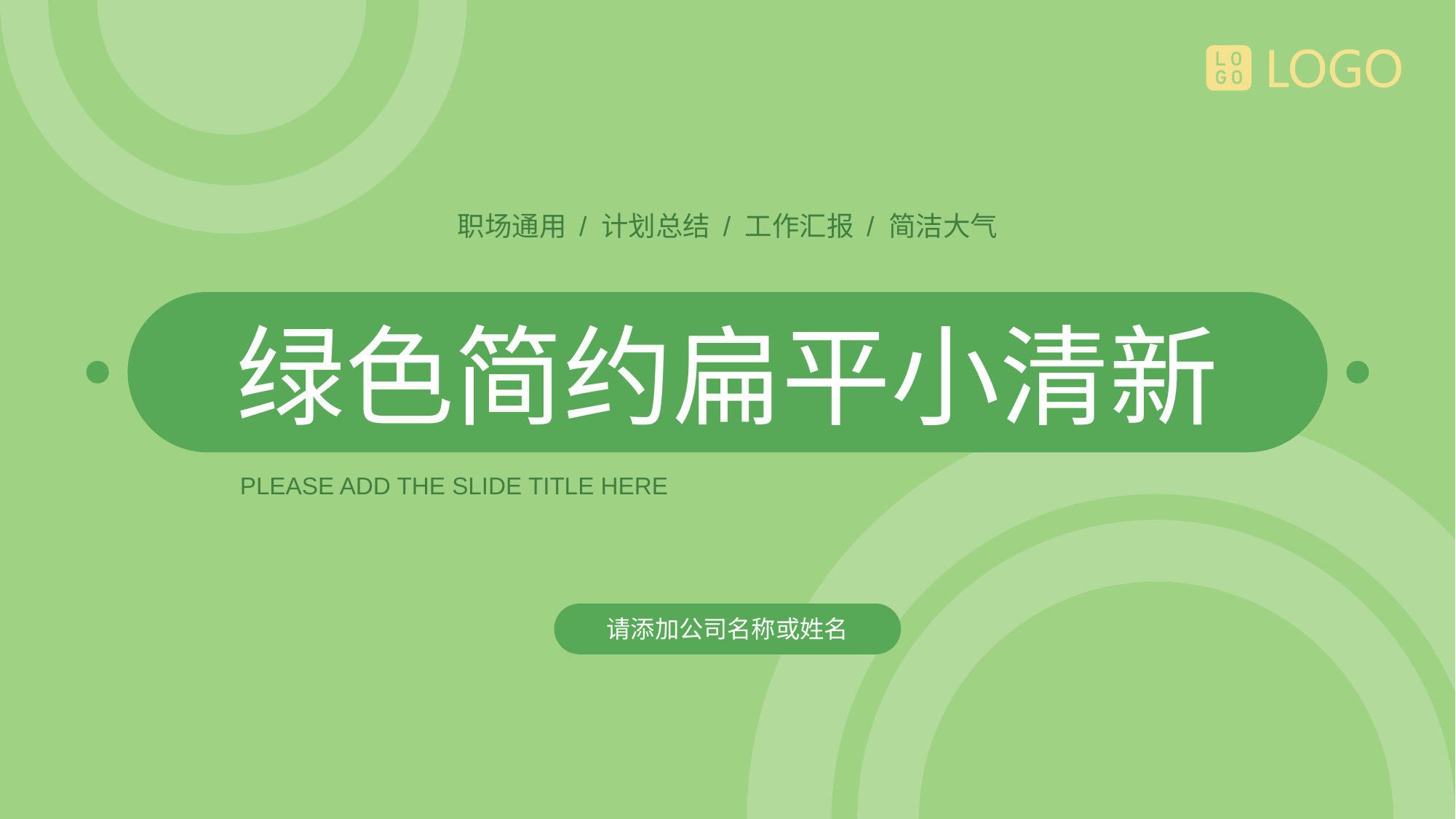

职场通用 / 计划总结 / 工作汇报 / 简洁大气

绿色简约扁平小清新
PLEASE ADD THE SLIDE TITLE HERE

请添加公司名称或姓名